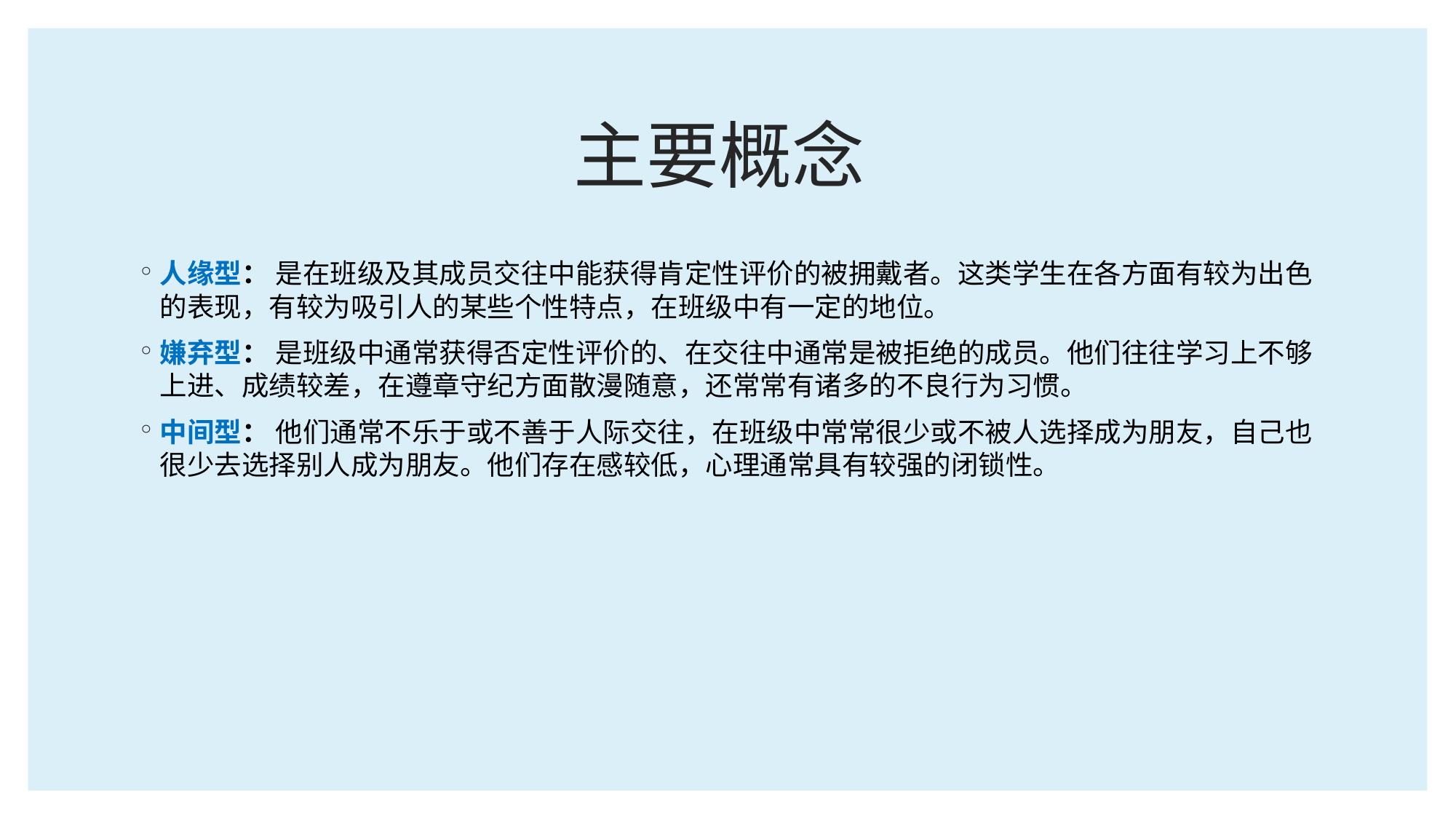

# 主要概念
人缘型： 是在班级及其成员交往中能获得肯定性评价的被拥戴者。这类学生在各方面有较为出色的表现，有较为吸引人的某些个性特点，在班级中有一定的地位。
嫌弃型： 是班级中通常获得否定性评价的、在交往中通常是被拒绝的成员。他们往往学习上不够上进、成绩较差，在遵章守纪方面散漫随意，还常常有诸多的不良行为习惯。
中间型： 他们通常不乐于或不善于人际交往，在班级中常常很少或不被人选择成为朋友，自己也很少去选择别人成为朋友。他们存在感较低，心理通常具有较强的闭锁性。